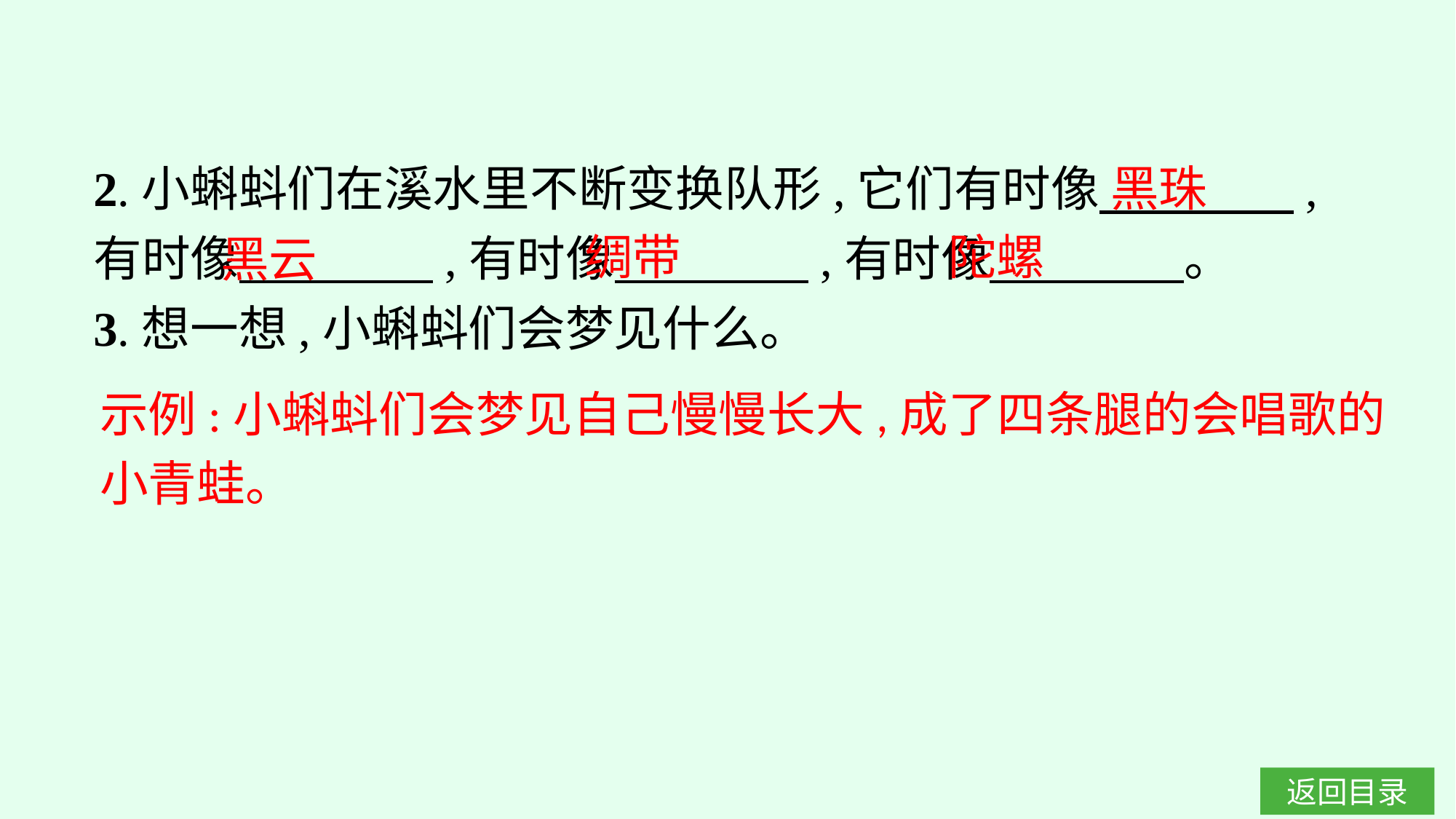

2.小蝌蚪们在溪水里不断变换队形,它们有时像　　　　,有时像　　　　,有时像　　　　,有时像　　　　。
3.想一想,小蝌蚪们会梦见什么。
黑珠
陀螺
绸带
黑云
示例:小蝌蚪们会梦见自己慢慢长大,成了四条腿的会唱歌的小青蛙。